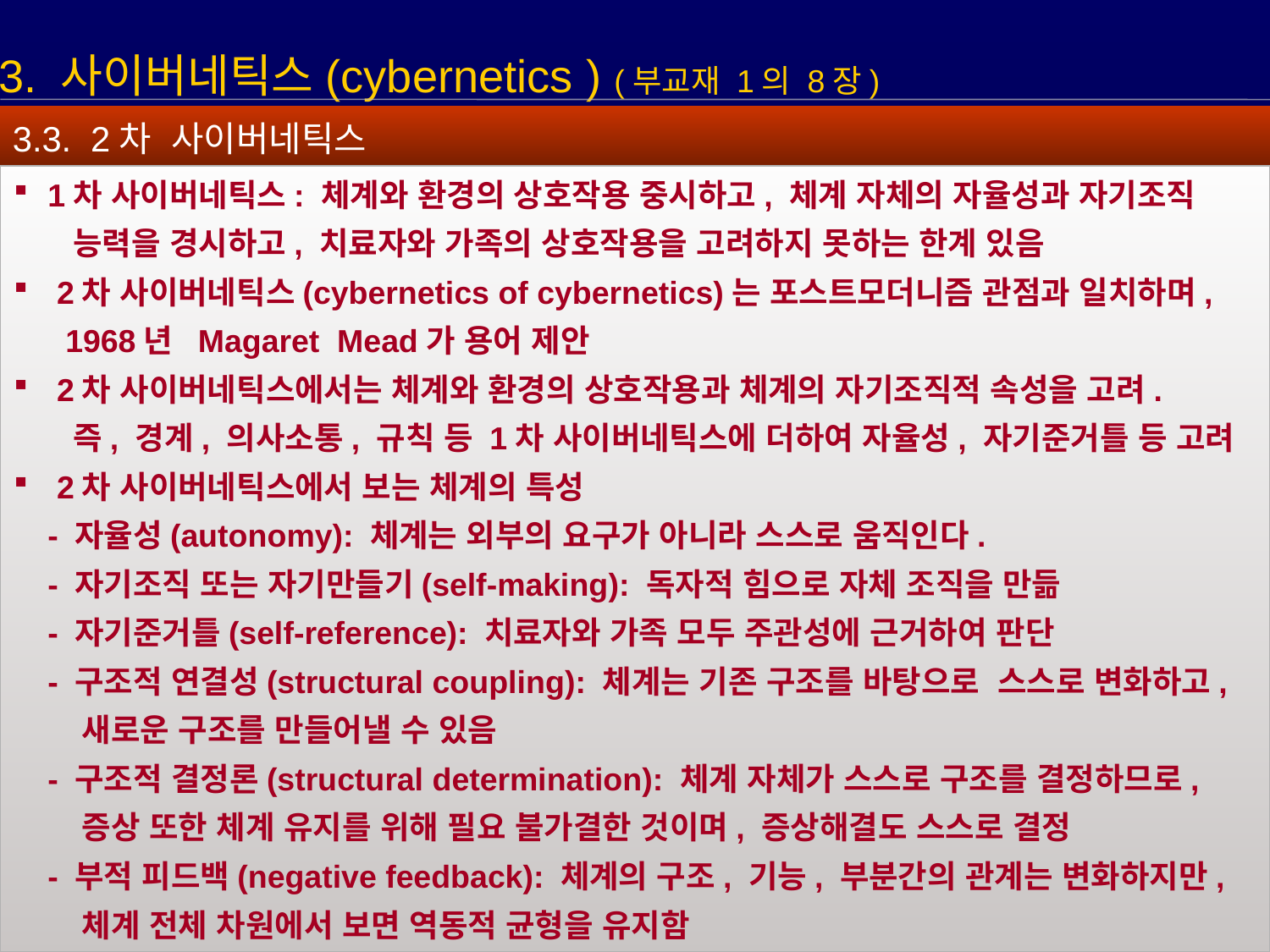

3. 사이버네틱스(cybernetics ) (부교재 1의 8장)

3.3.  2차  사이버네틱스
 1차 사이버네틱스: 체계와 환경의 상호작용 중시하고, 체계 자체의 자율성과 자기조직
   능력을 경시하고, 치료자와 가족의 상호작용을 고려하지 못하는 한계 있음
  2차 사이버네틱스(cybernetics of cybernetics)는 포스트모더니즘 관점과 일치하며,
   1968년  Magaret  Mead가 용어 제안
  2차 사이버네틱스에서는 체계와 환경의 상호작용과 체계의 자기조직적 속성을 고려.
   즉, 경계, 의사소통, 규칙 등 1차 사이버네틱스에 더하여 자율성, 자기준거틀 등 고려
  2차 사이버네틱스에서 보는 체계의 특성
 - 자율성(autonomy): 체계는 외부의 요구가 아니라 스스로 움직인다.
 - 자기조직 또는 자기만들기(self-making): 독자적 힘으로 자체 조직을 만듦
 - 자기준거틀(self-reference): 치료자와 가족 모두 주관성에 근거하여 판단
 - 구조적 연결성(structural coupling): 체계는 기존 구조를 바탕으로  스스로 변화하고,
    새로운 구조를 만들어낼 수 있음
 - 구조적 결정론(structural determination): 체계 자체가 스스로 구조를 결정하므로,
    증상 또한 체계 유지를 위해 필요 불가결한 것이며, 증상해결도 스스로 결정
 - 부적 피드백(negative feedback): 체계의 구조, 기능, 부분간의 관계는 변화하지만,
    체계 전체 차원에서 보면 역동적 균형을 유지함